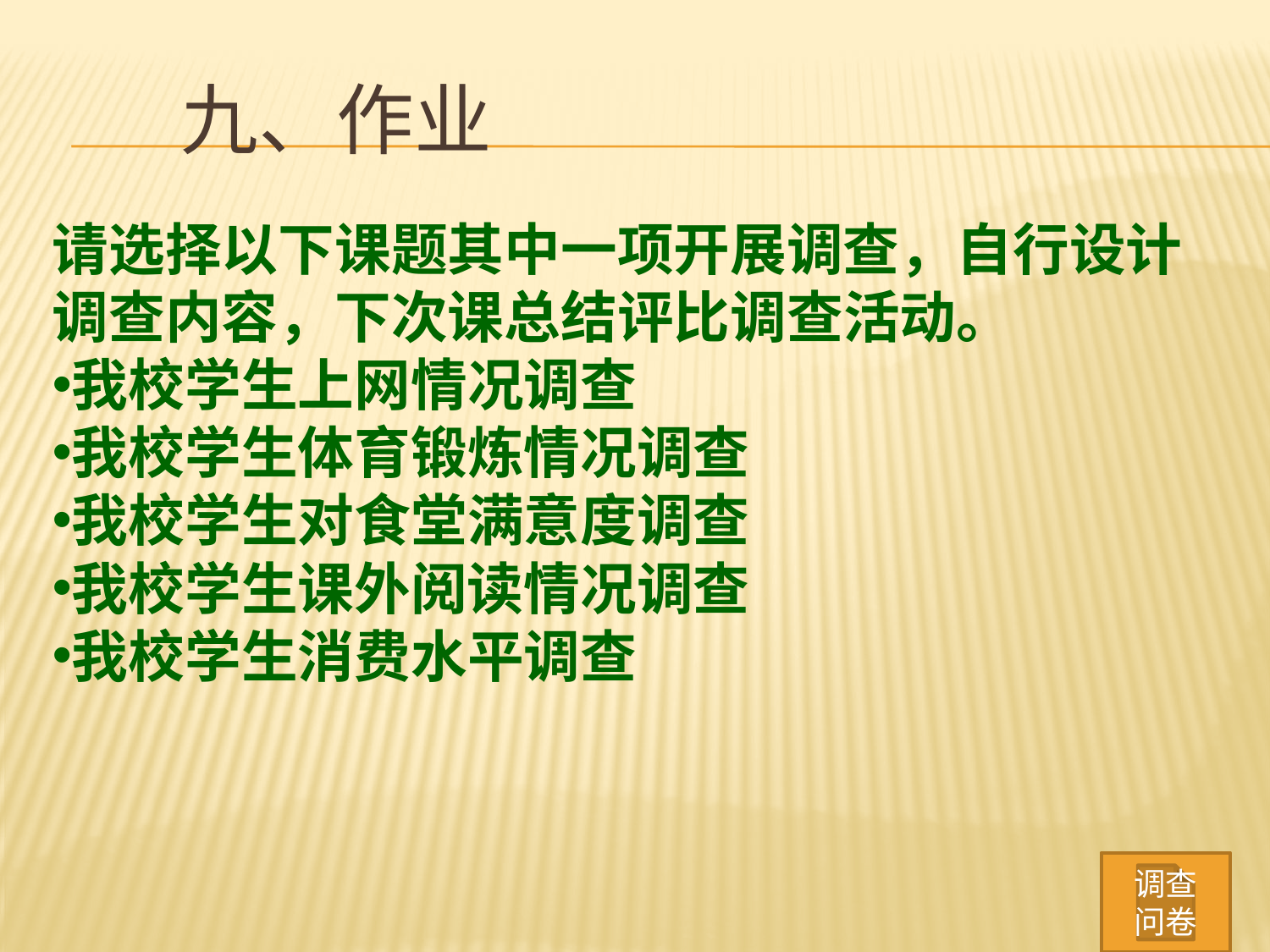

# 九、作业
请选择以下课题其中一项开展调查，自行设计调查内容，下次课总结评比调查活动。
我校学生上网情况调查
我校学生体育锻炼情况调查
我校学生对食堂满意度调查
我校学生课外阅读情况调查
我校学生消费水平调查
调查
问卷